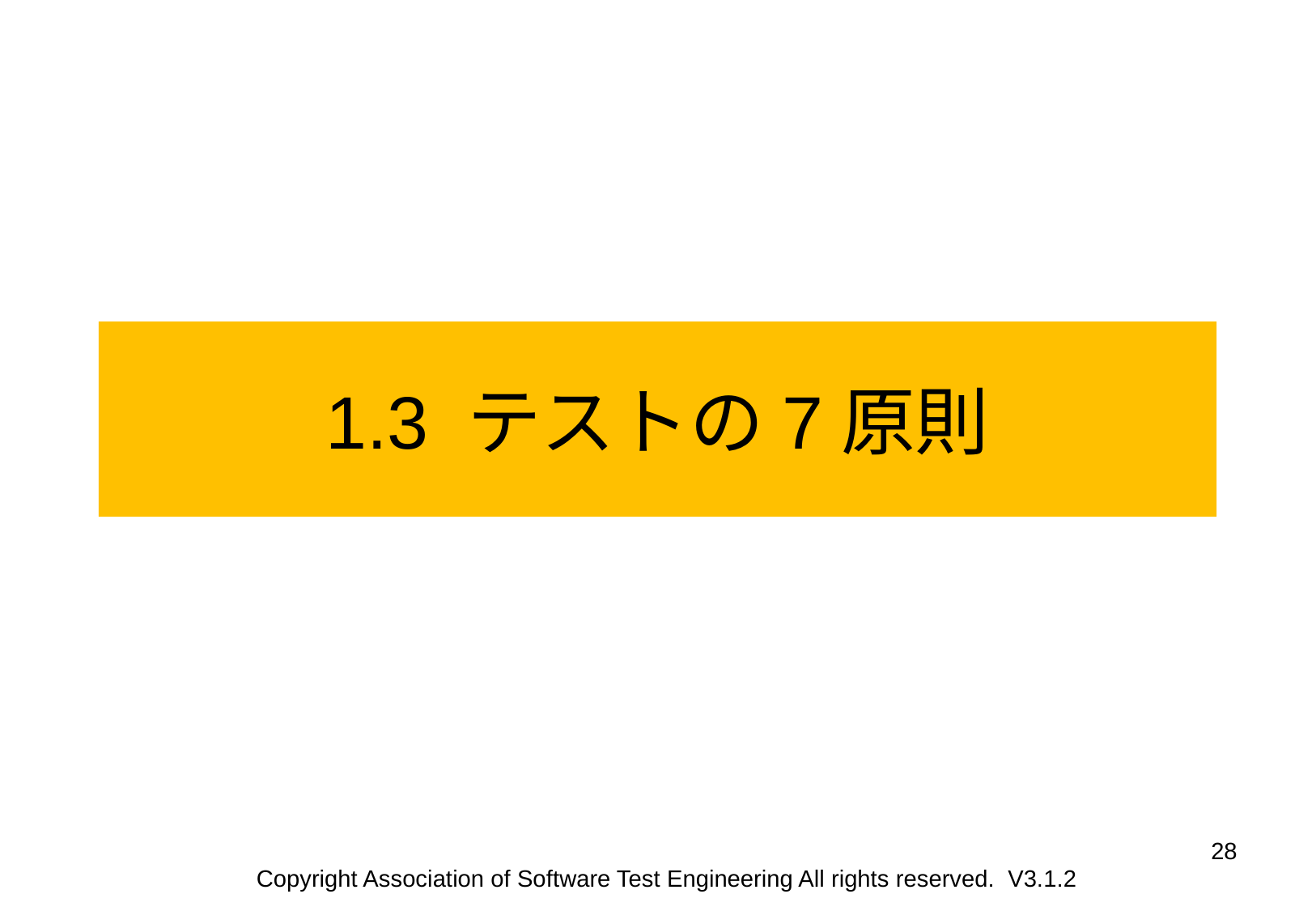

1.3 テストの7原則
28
Copyright Association of Software Test Engineering All rights reserved.  V3.1.2